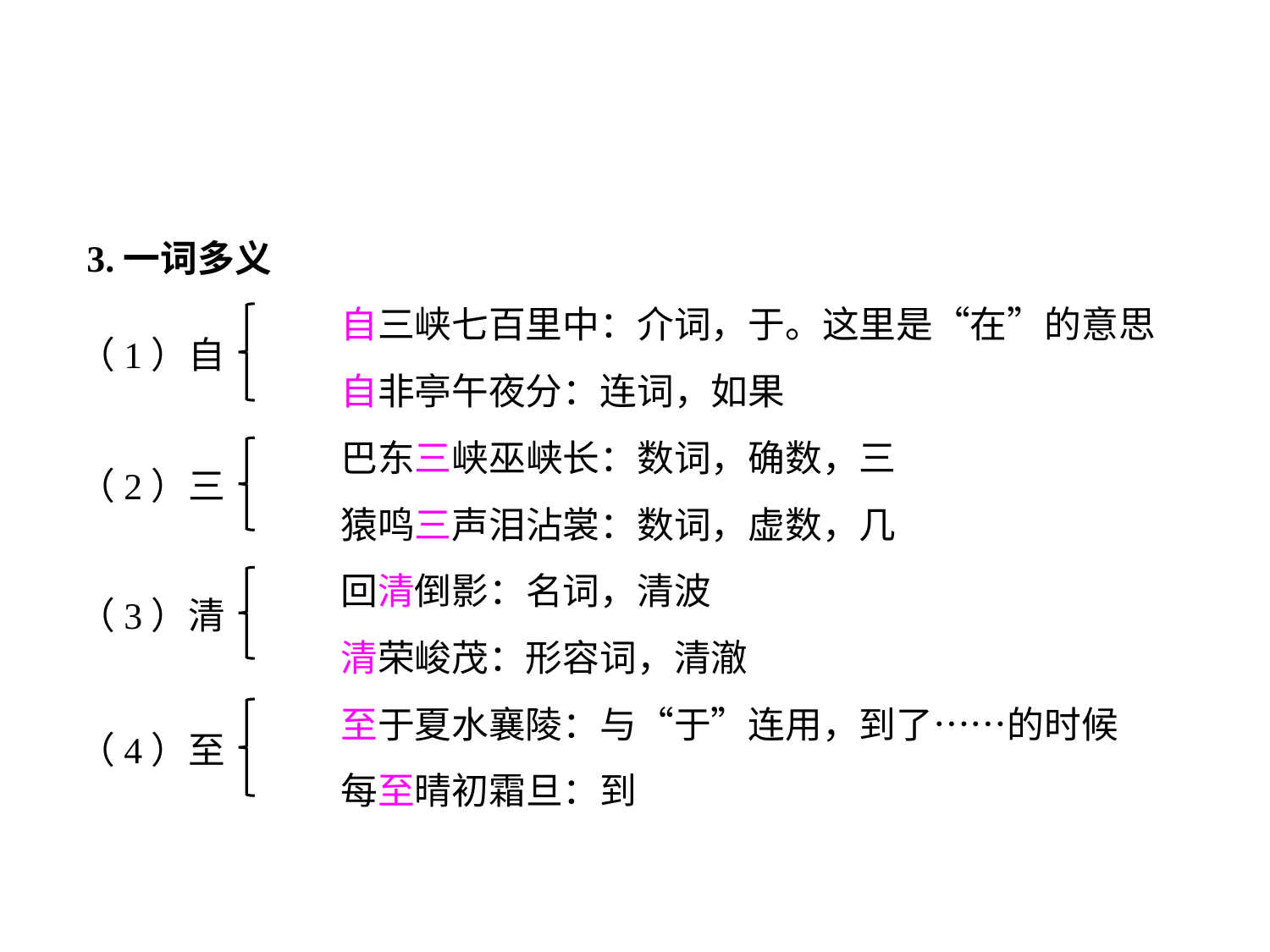

3.一词多义
		自三峡七百里中：介词，于。这里是“在”的意思
		自非亭午夜分：连词，如果
		巴东三峡巫峡长：数词，确数，三
		猿鸣三声泪沾裳：数词，虚数，几
		回清倒影：名词，清波
		清荣峻茂：形容词，清澈
		至于夏水襄陵：与“于”连用，到了……的时候
		每至晴初霜旦：到

（1）自

（2）三

（3）清

（4）至